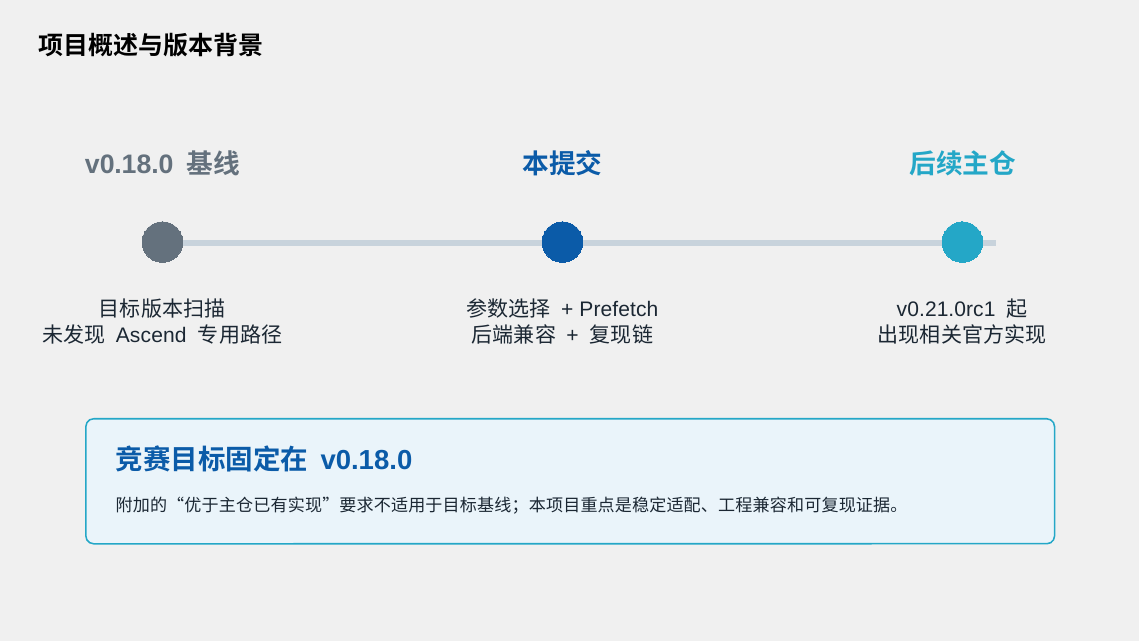

项目概述与版本背景
v0.18.0 基线
本提交
后续主仓

目标版本扫描
未发现 Ascend 专用路径
参数选择 + Prefetch
后端兼容 + 复现链
v0.21.0rc1 起
出现相关官方实现

竞赛目标固定在 v0.18.0
附加的“优于主仓已有实现”要求不适用于目标基线；本项目重点是稳定适配、工程兼容和可复现证据。